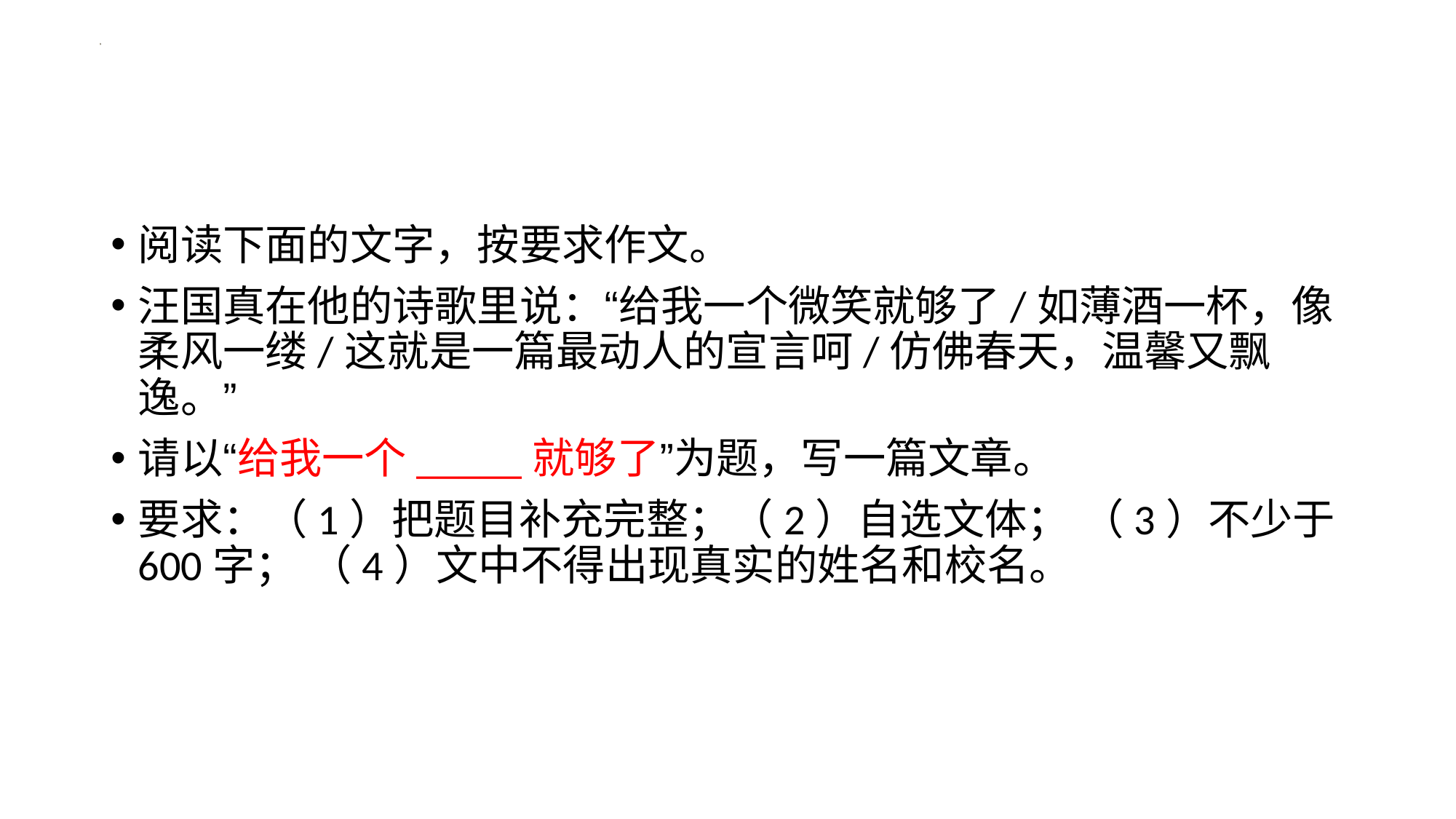

#
阅读下面的文字，按要求作文。
汪国真在他的诗歌里说：“给我一个微笑就够了/如薄酒一杯，像柔风一缕/这就是一篇最动人的宣言呵/仿佛春天，温馨又飘逸。”
请以“给我一个_____就够了”为题，写一篇文章。
要求：（1）把题目补充完整；（2）自选文体； （3）不少于600字； （4）文中不得出现真实的姓名和校名。